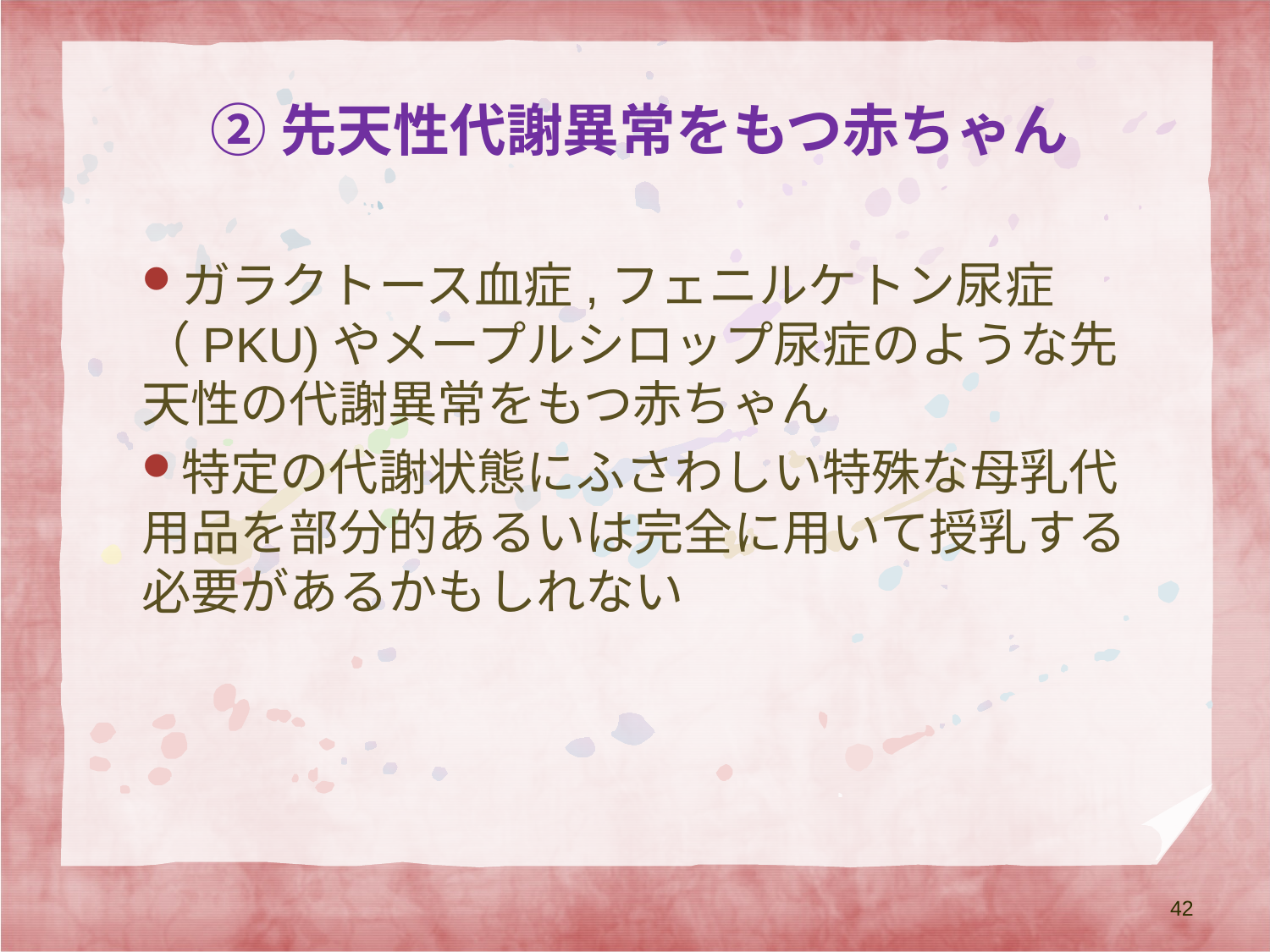

# ②先天性代謝異常をもつ赤ちゃん

ガラクトース血症,フェニルケトン尿症（PKU)やメープルシロップ尿症のような先天性の代謝異常をもつ赤ちゃん
特定の代謝状態にふさわしい特殊な母乳代用品を部分的あるいは完全に用いて授乳する必要があるかもしれない
42